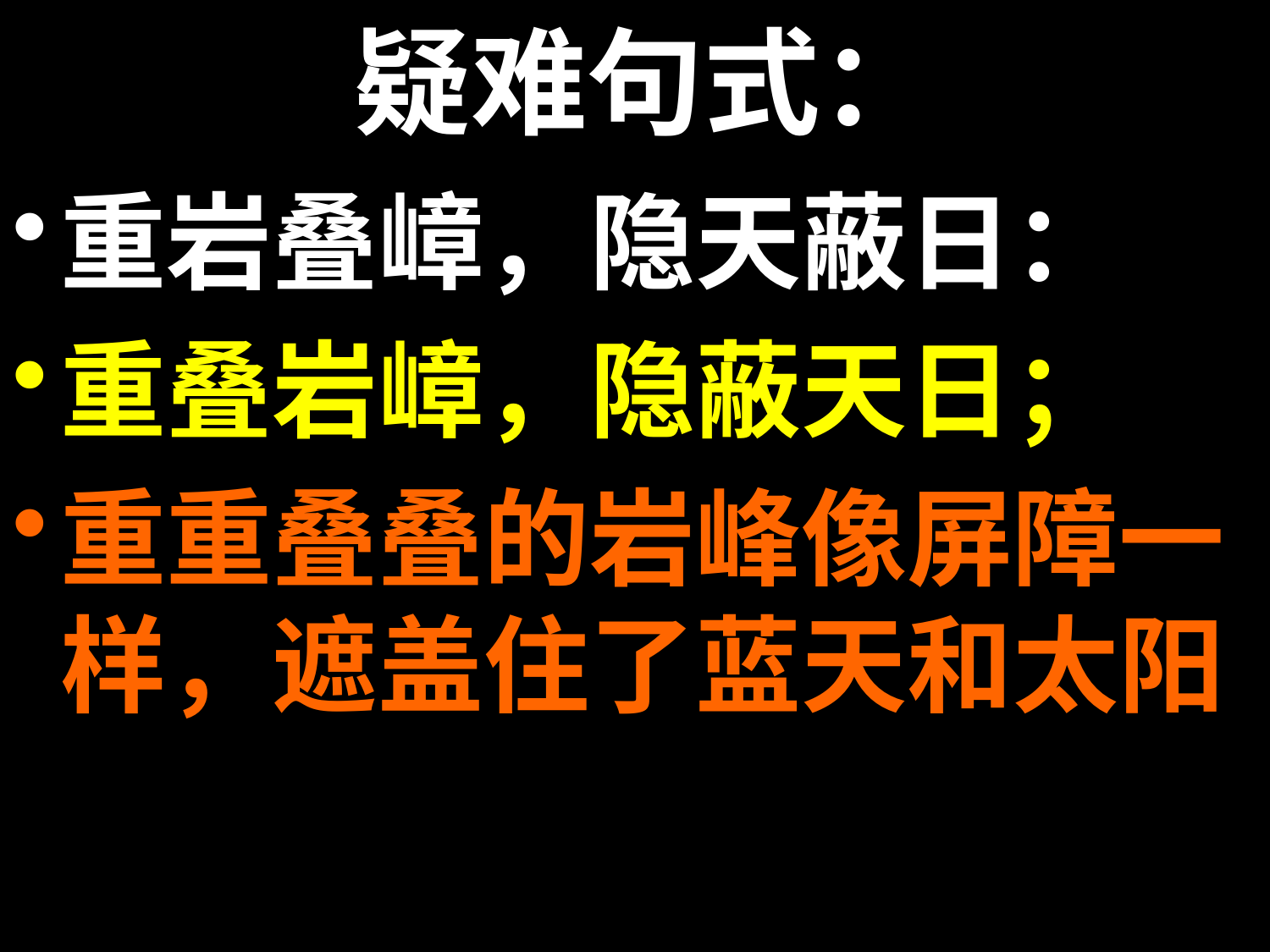

# 疑难句式：
重岩叠嶂，隐天蔽日：
重叠岩嶂，隐蔽天日；
重重叠叠的岩峰像屏障一样，遮盖住了蓝天和太阳